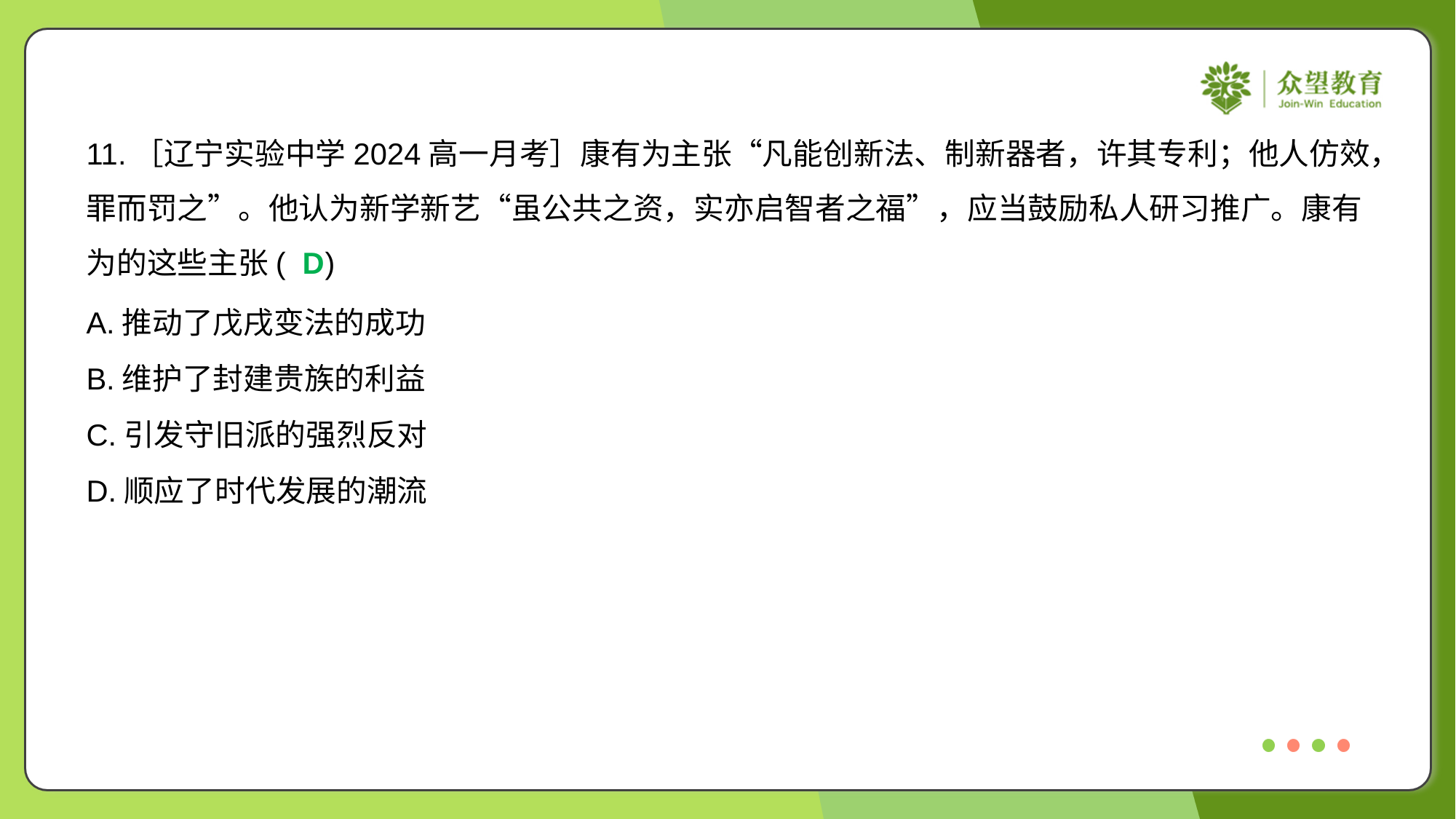

11.［辽宁实验中学2024高一月考］康有为主张“凡能创新法、制新器者，许其专利；他人仿效，
罪而罚之”。他认为新学新艺“虽公共之资，实亦启智者之福”，应当鼓励私人研习推广。康有
为的这些主张(     )
D
A.推动了戊戌变法的成功
B.维护了封建贵族的利益
C.引发守旧派的强烈反对
D.顺应了时代发展的潮流